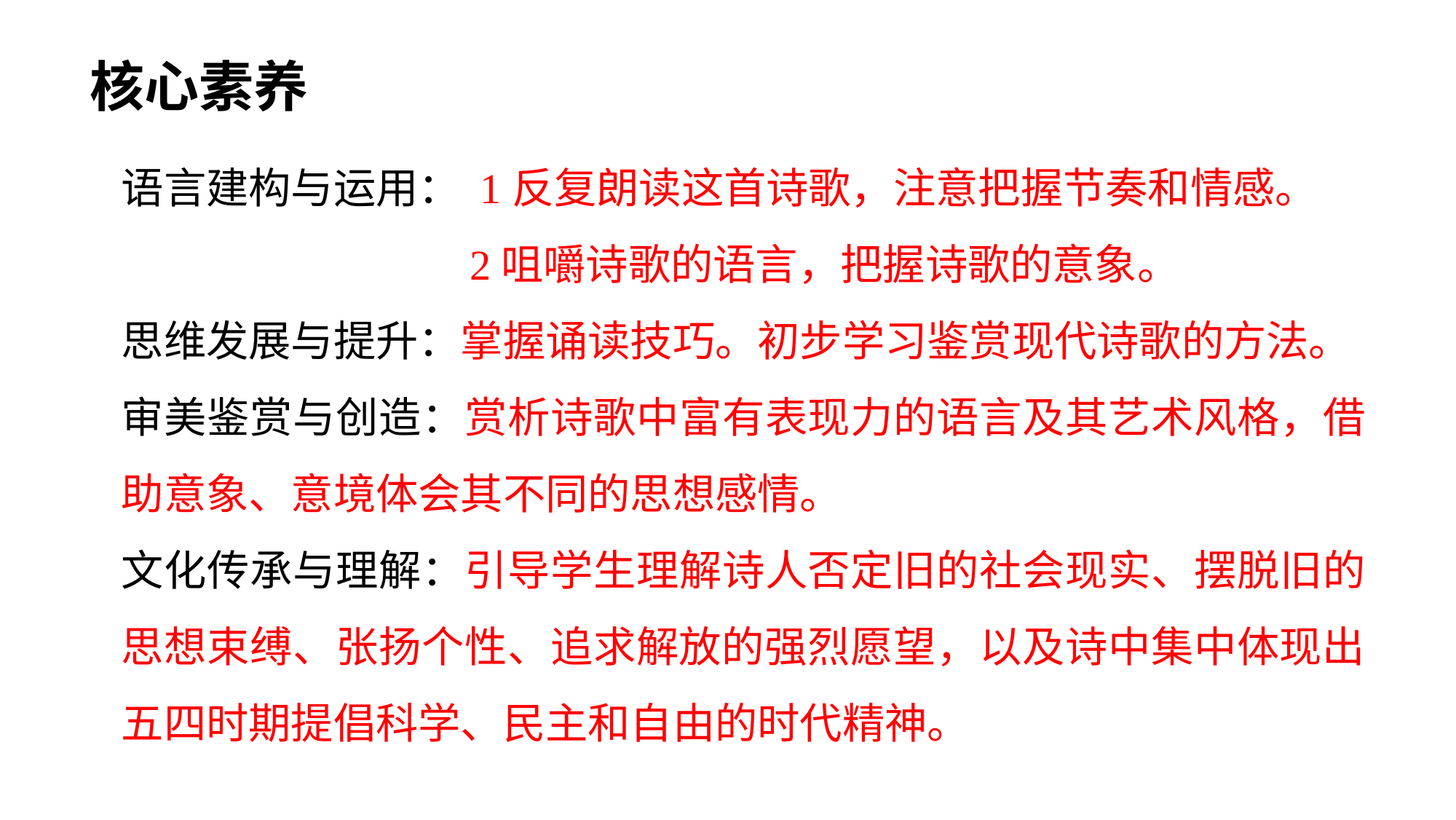

核心素养
语言建构与运用： 1反复朗读这首诗歌，注意把握节奏和情感。
                                 2咀嚼诗歌的语言，把握诗歌的意象。
思维发展与提升：掌握诵读技巧。初步学习鉴赏现代诗歌的方法。
审美鉴赏与创造：赏析诗歌中富有表现力的语言及其艺术风格，借助意象、意境体会其不同的思想感情。
文化传承与理解：引导学生理解诗人否定旧的社会现实、摆脱旧的思想束缚、张扬个性、追求解放的强烈愿望，以及诗中集中体现出五四时期提倡科学、民主和自由的时代精神。